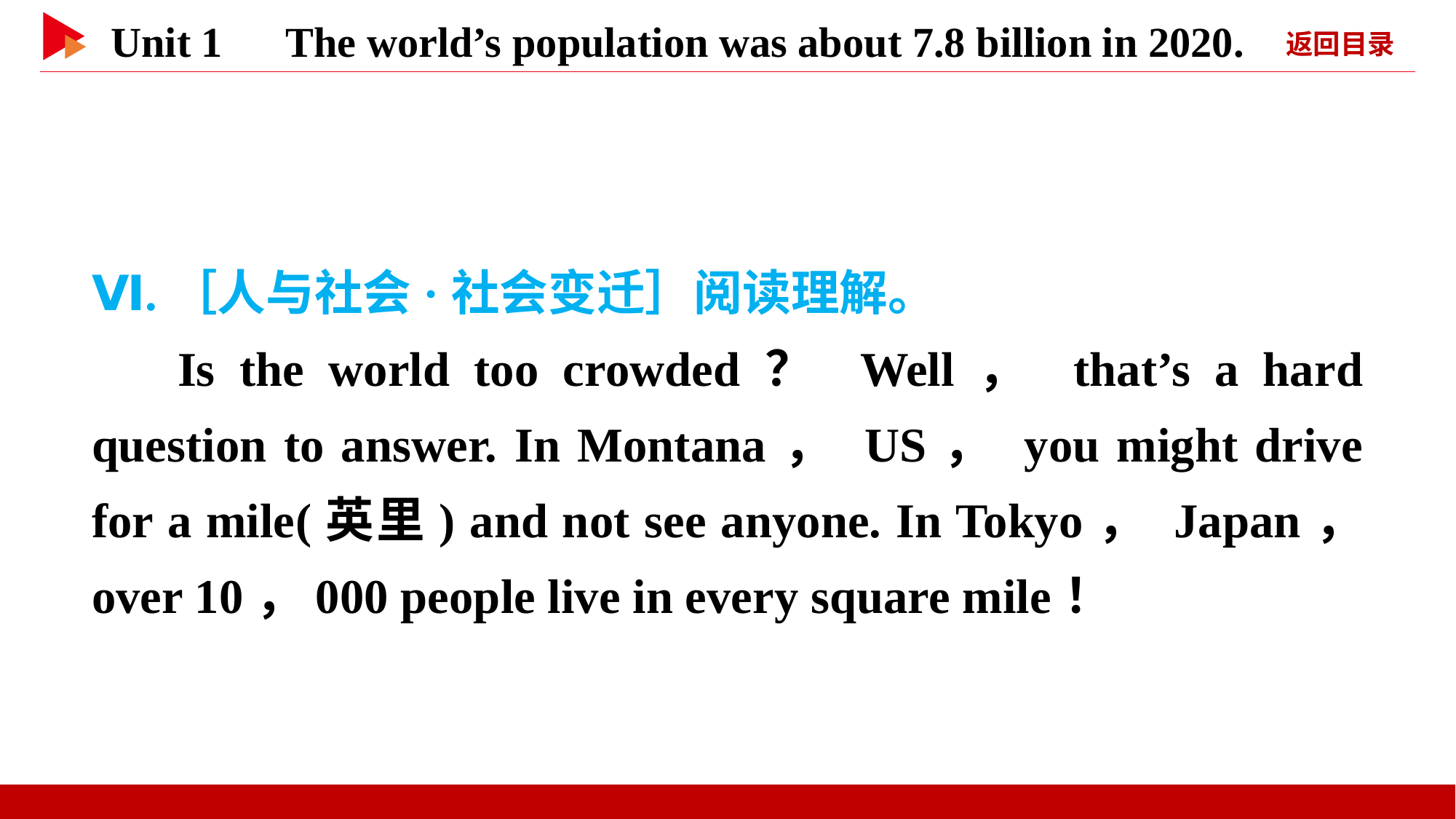

Ⅵ.［人与社会·社会变迁］阅读理解。
Is the world too crowded？ Well， that’s a hard question to answer. In Montana， US， you might drive for a mile(英里) and not see anyone. In Tokyo， Japan， over 10，000 people live in every square mile！